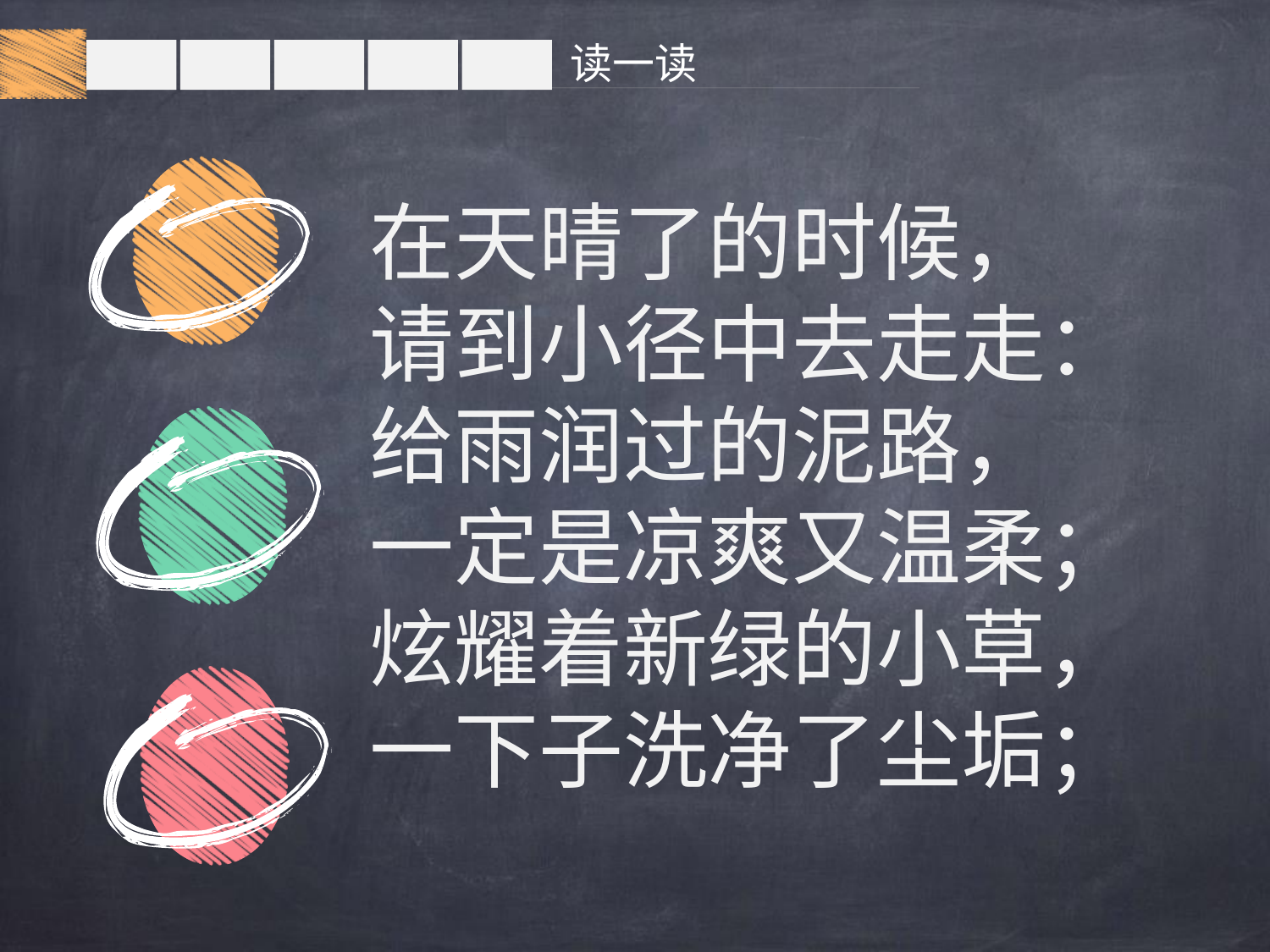

读一读

在天晴了的时候，
请到小径中去走走：
给雨润过的泥路，
一定是凉爽又温柔；
炫耀着新绿的小草，
一下子洗净了尘垢；